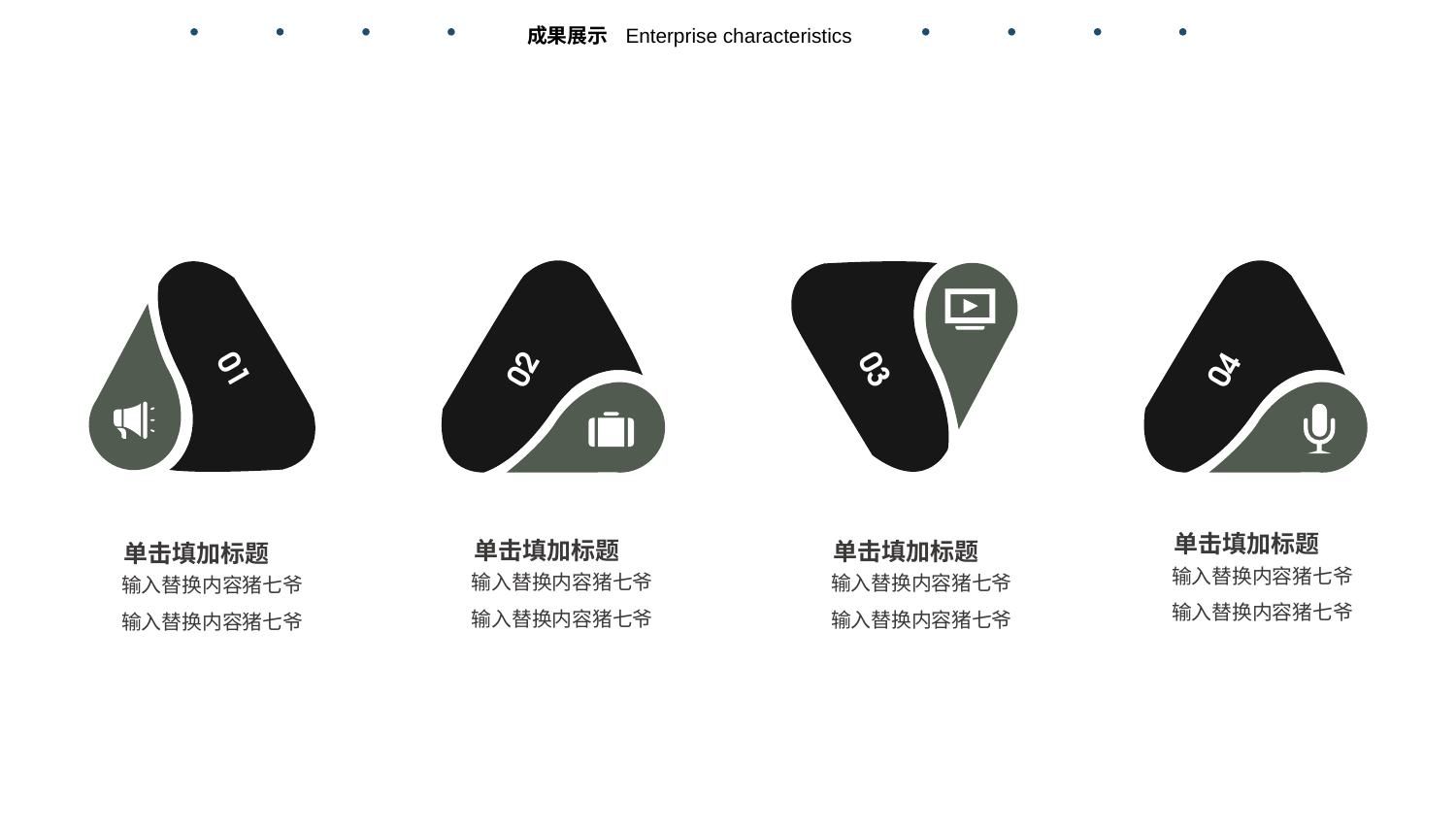

成果展示
Enterprise characteristics

02

04

03

01

单击填加标题
单击填加标题
单击填加标题
单击填加标题
输入替换内容猪七爷
输入替换内容猪七爷
输入替换内容猪七爷
输入替换内容猪七爷
输入替换内容猪七爷
输入替换内容猪七爷
输入替换内容猪七爷
输入替换内容猪七爷